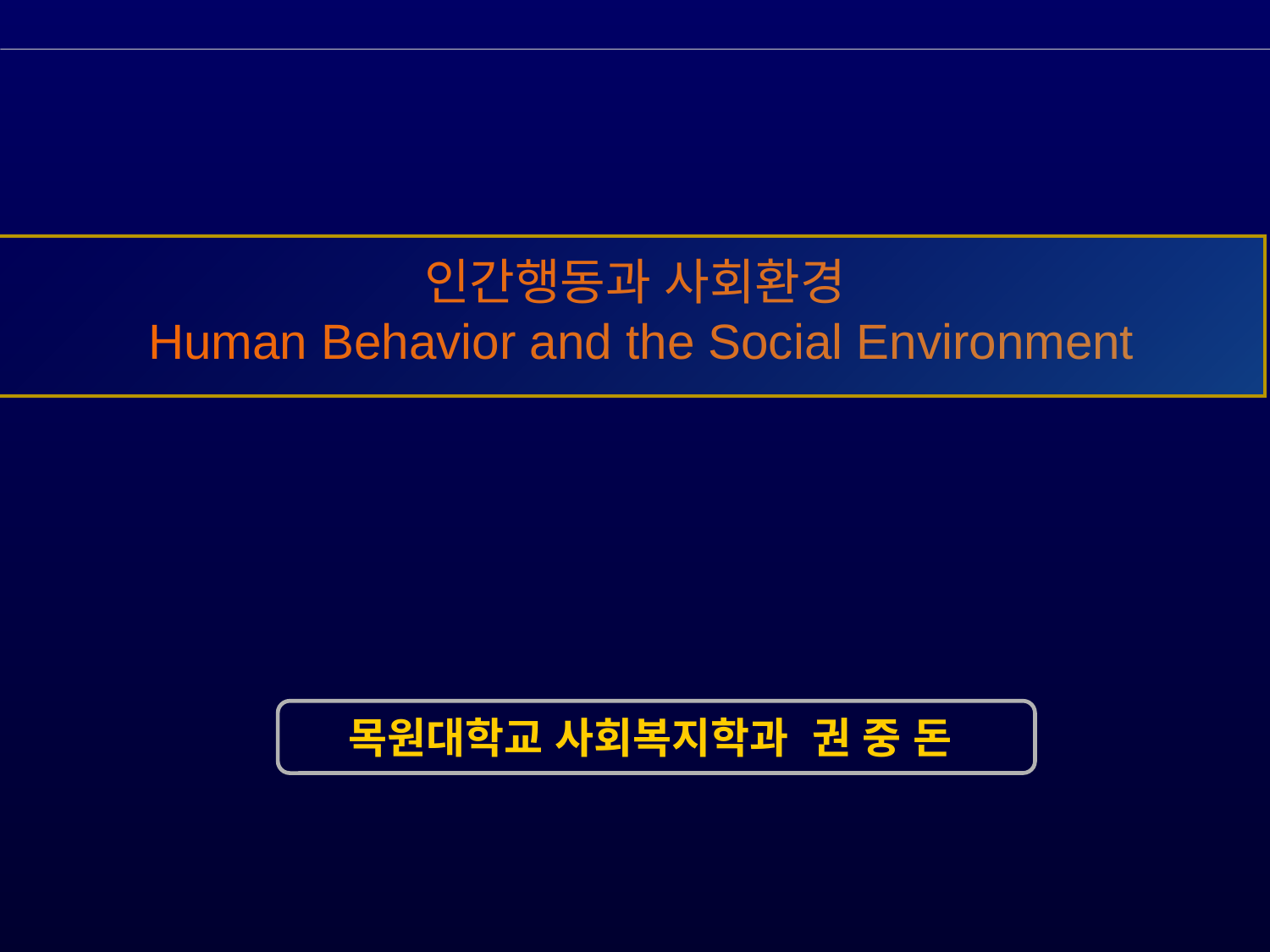

인간행동과 사회환경
 Human Behavior and the Social Environment
목원대학교 사회복지학과  권 중 돈